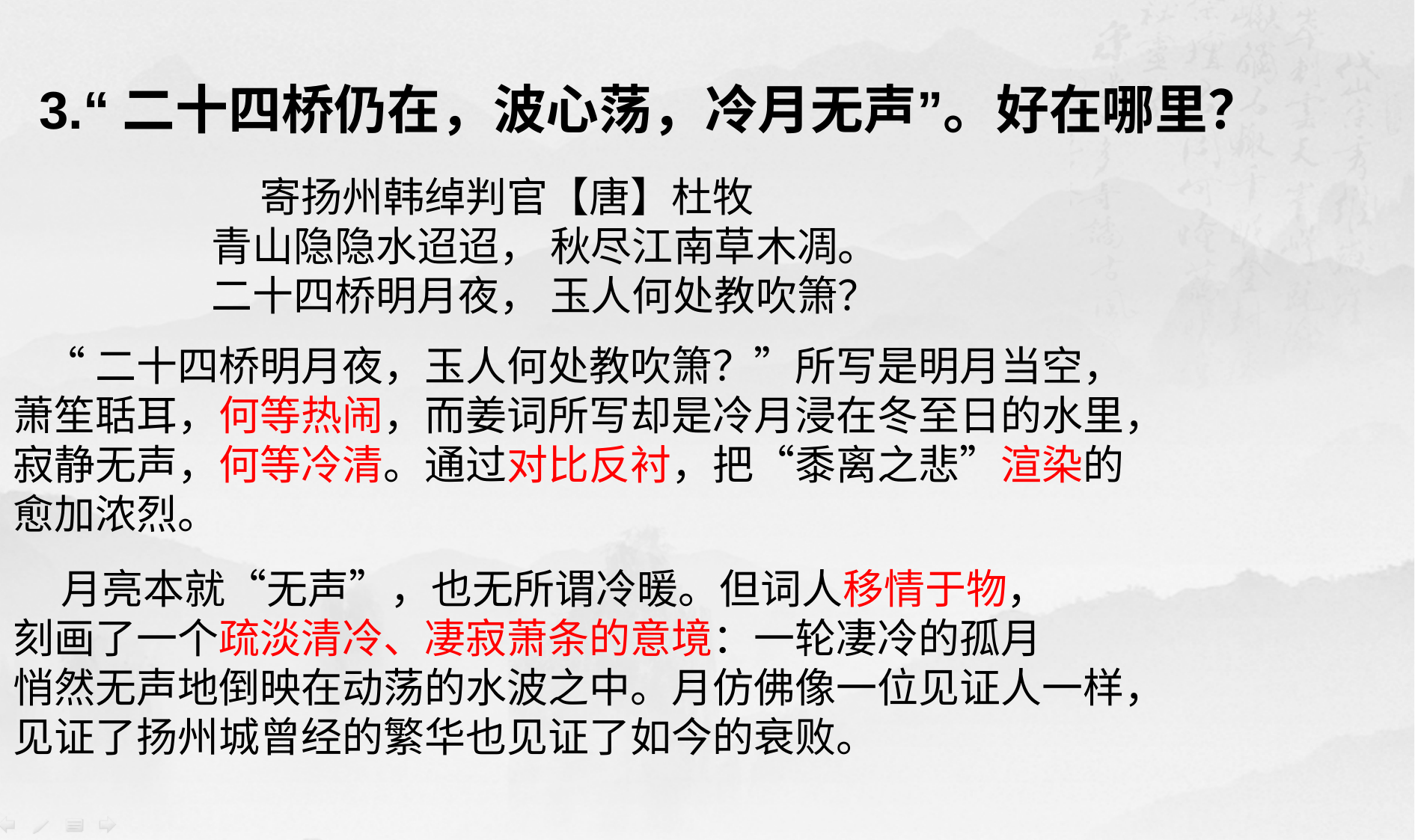

3.“二十四桥仍在，波心荡，冷月无声”。好在哪里？
    寄扬州韩绰判官【唐】杜牧
青山隐隐水迢迢， 秋尽江南草木凋。
二十四桥明月夜， 玉人何处教吹箫？

    “二十四桥明月夜，玉人何处教吹箫？”所写是明月当空，
萧笙聒耳，何等热闹，而姜词所写却是冷月浸在冬至日的水里，
寂静无声，何等冷清。通过对比反衬，把“黍离之悲”渲染的
愈加浓烈。

    月亮本就“无声”，也无所谓冷暖。但词人移情于物，
刻画了一个疏淡清冷、凄寂萧条的意境：一轮凄冷的孤月
悄然无声地倒映在动荡的水波之中。月仿佛像一位见证人一样，
见证了扬州城曾经的繁华也见证了如今的衰败。